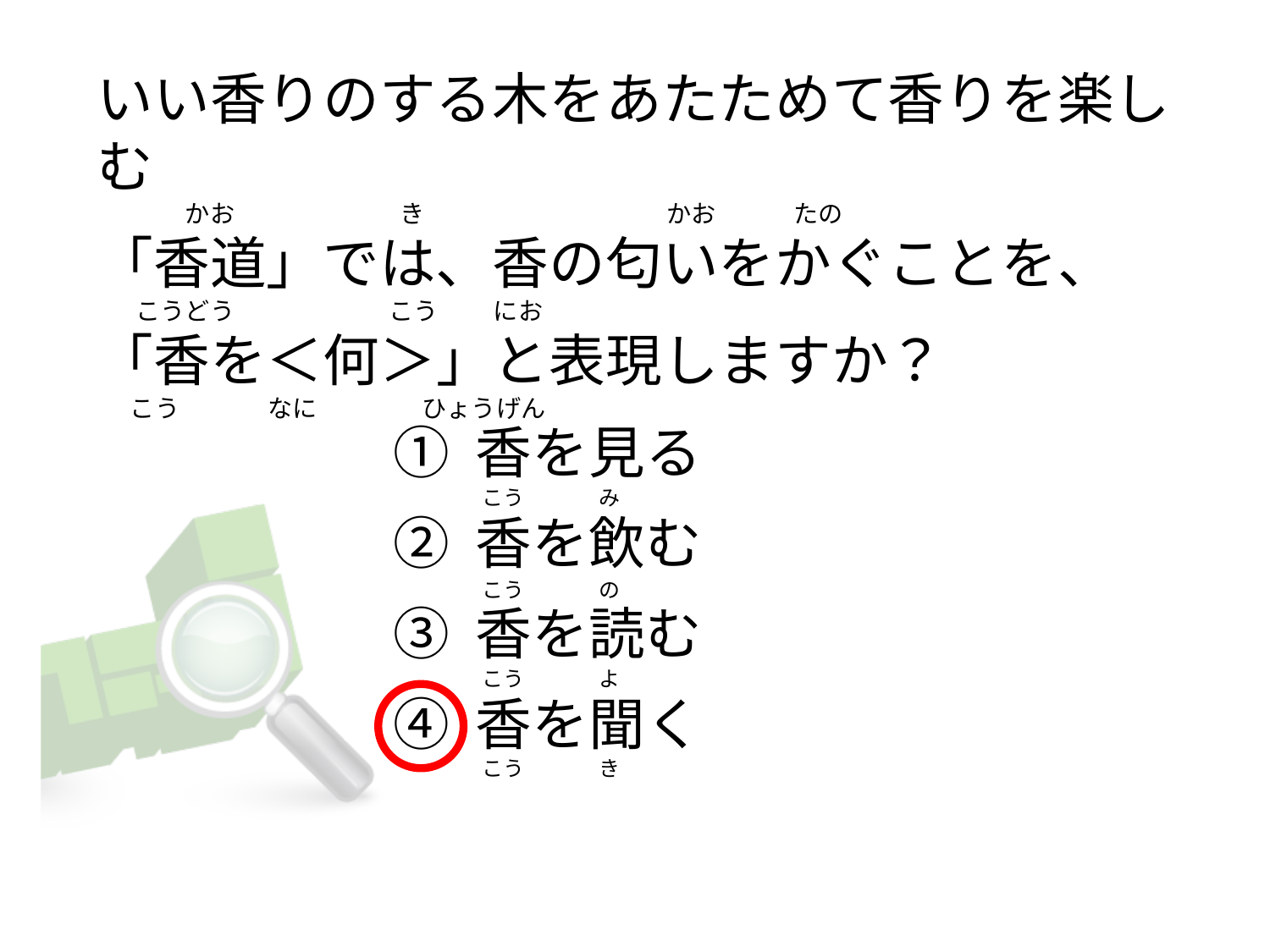

いい香りのする木をあたためて香りを楽しむ
               かお                              き                                            かお              たの
「香道」では、香の匂いをかぐことを、
      こうどう                            こう          にお
「香を＜何＞」と表現しますか？
     こう                なに                   ひょうげん
① 香を見る
② 香を飲む
③ 香を読む
④ 香を聞く
   こう                み
   こう                の
   こう                よ

   こう                き